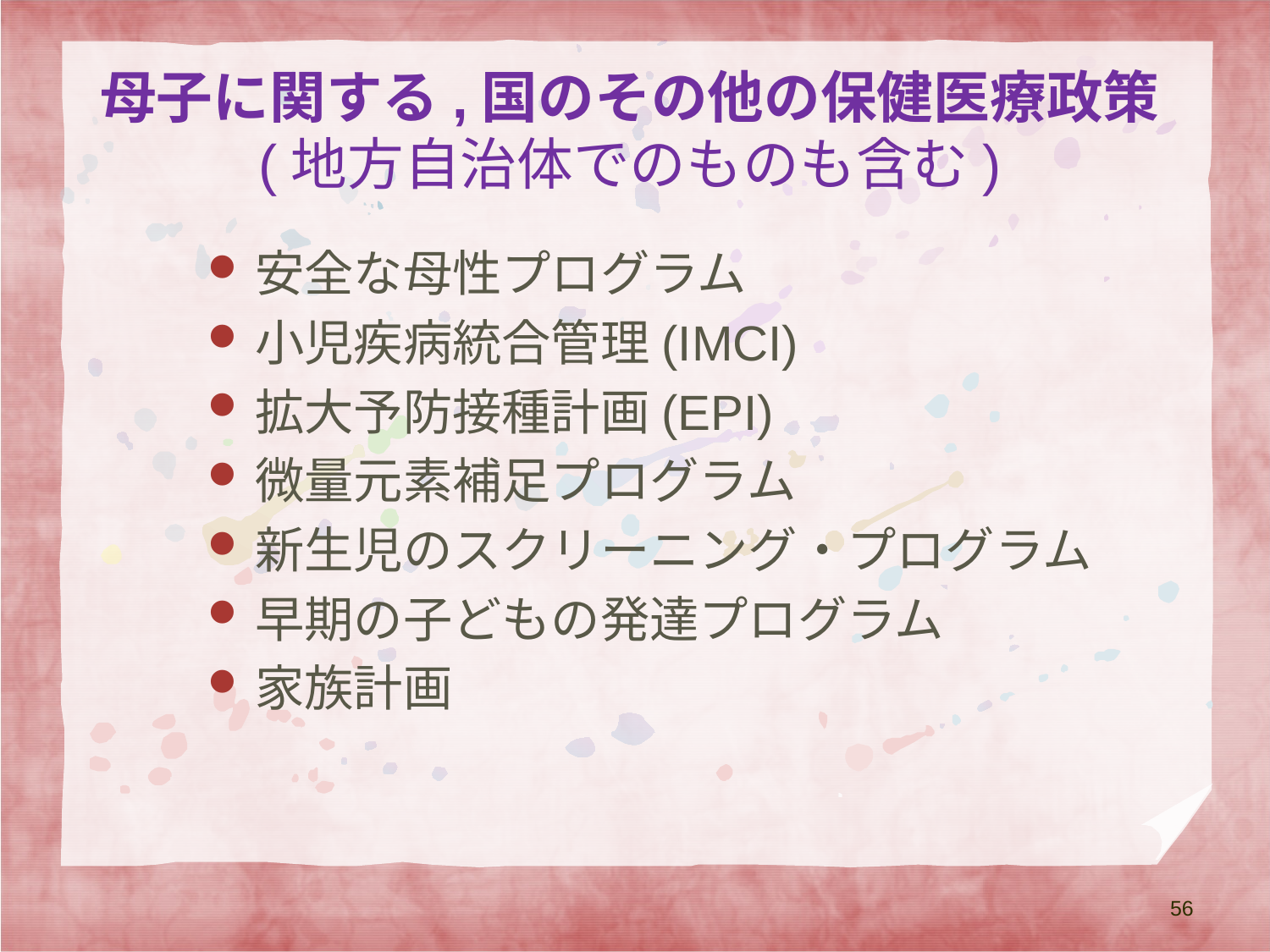

# 母子に関する,国のその他の保健医療政策 (地方自治体でのものも含む)
安全な母性プログラム
小児疾病統合管理(IMCI)
拡大予防接種計画(EPI)
微量元素補足プログラム
新生児のスクリーニング・プログラム
早期の子どもの発達プログラム
家族計画
56